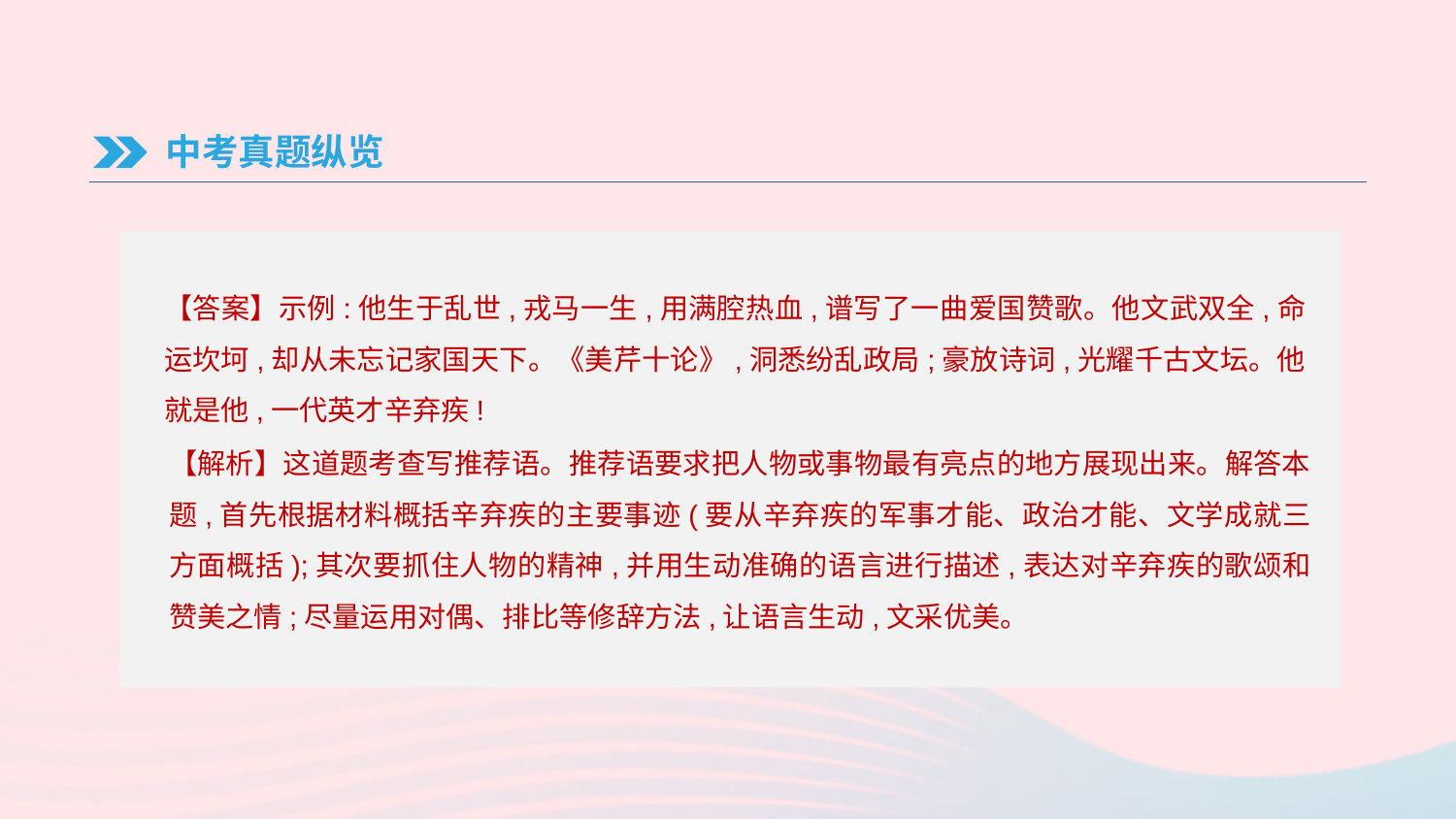

中考真题纵览

【答案】示例:他生于乱世,戎马一生,用满腔热血,谱写了一曲爱国赞歌。他文武双全,命运坎坷,却从未忘记家国天下。《美芹十论》,洞悉纷乱政局;豪放诗词,光耀千古文坛。他就是他,一代英才辛弃疾!
【解析】这道题考查写推荐语。推荐语要求把人物或事物最有亮点的地方展现出来。解答本题,首先根据材料概括辛弃疾的主要事迹(要从辛弃疾的军事才能、政治才能、文学成就三方面概括);其次要抓住人物的精神,并用生动准确的语言进行描述,表达对辛弃疾的歌颂和赞美之情;尽量运用对偶、排比等修辞方法,让语言生动,文采优美。